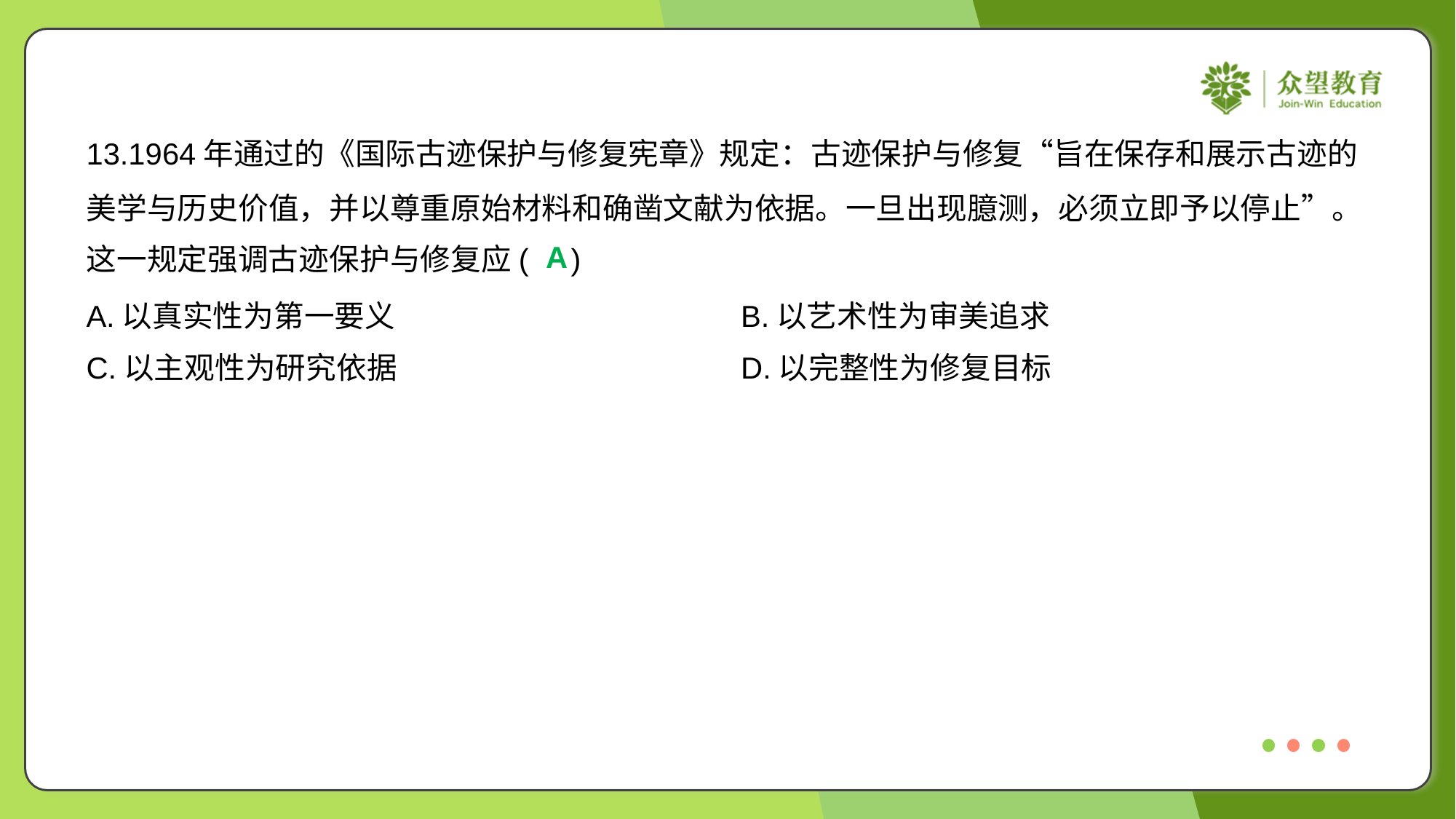

13.1964年通过的《国际古迹保护与修复宪章》规定：古迹保护与修复“旨在保存和展示古迹的
美学与历史价值，并以尊重原始材料和确凿文献为依据。一旦出现臆测，必须立即予以停止”。
这一规定强调古迹保护与修复应(     )
A
A.以真实性为第一要义	B.以艺术性为审美追求
C.以主观性为研究依据	D.以完整性为修复目标